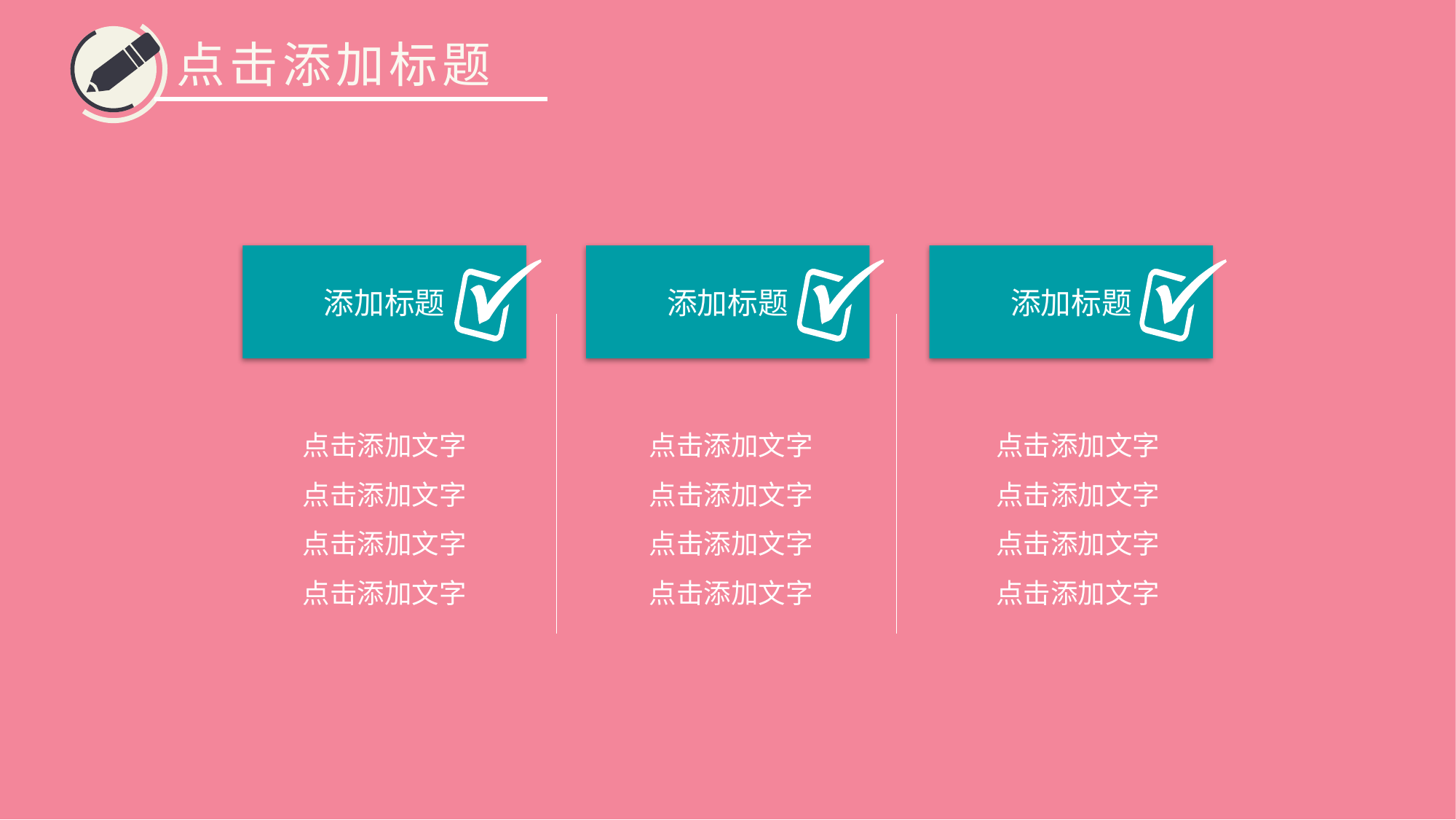

点击添加标题
添加标题
添加标题
添加标题

点击添加文字
点击添加文字
点击添加文字
点击添加文字
点击添加文字
点击添加文字
点击添加文字
点击添加文字
点击添加文字
点击添加文字
点击添加文字
点击添加文字